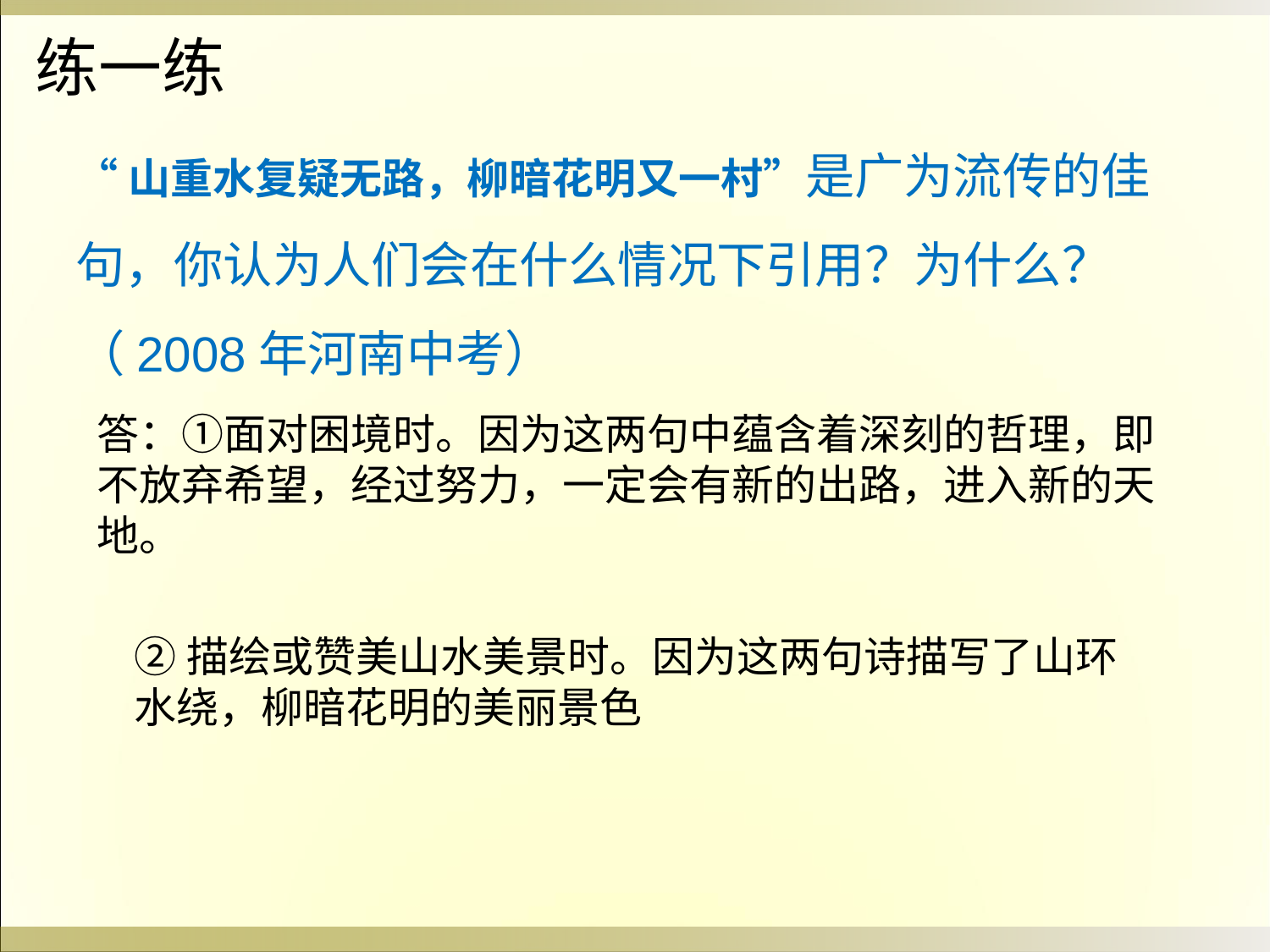

练一练
“山重水复疑无路，柳暗花明又一村”是广为流传的佳句，你认为人们会在什么情况下引用？为什么？（2008年河南中考）
答：①面对困境时。因为这两句中蕴含着深刻的哲理，即不放弃希望，经过努力，一定会有新的出路，进入新的天地。
②描绘或赞美山水美景时。因为这两句诗描写了山环水绕，柳暗花明的美丽景色